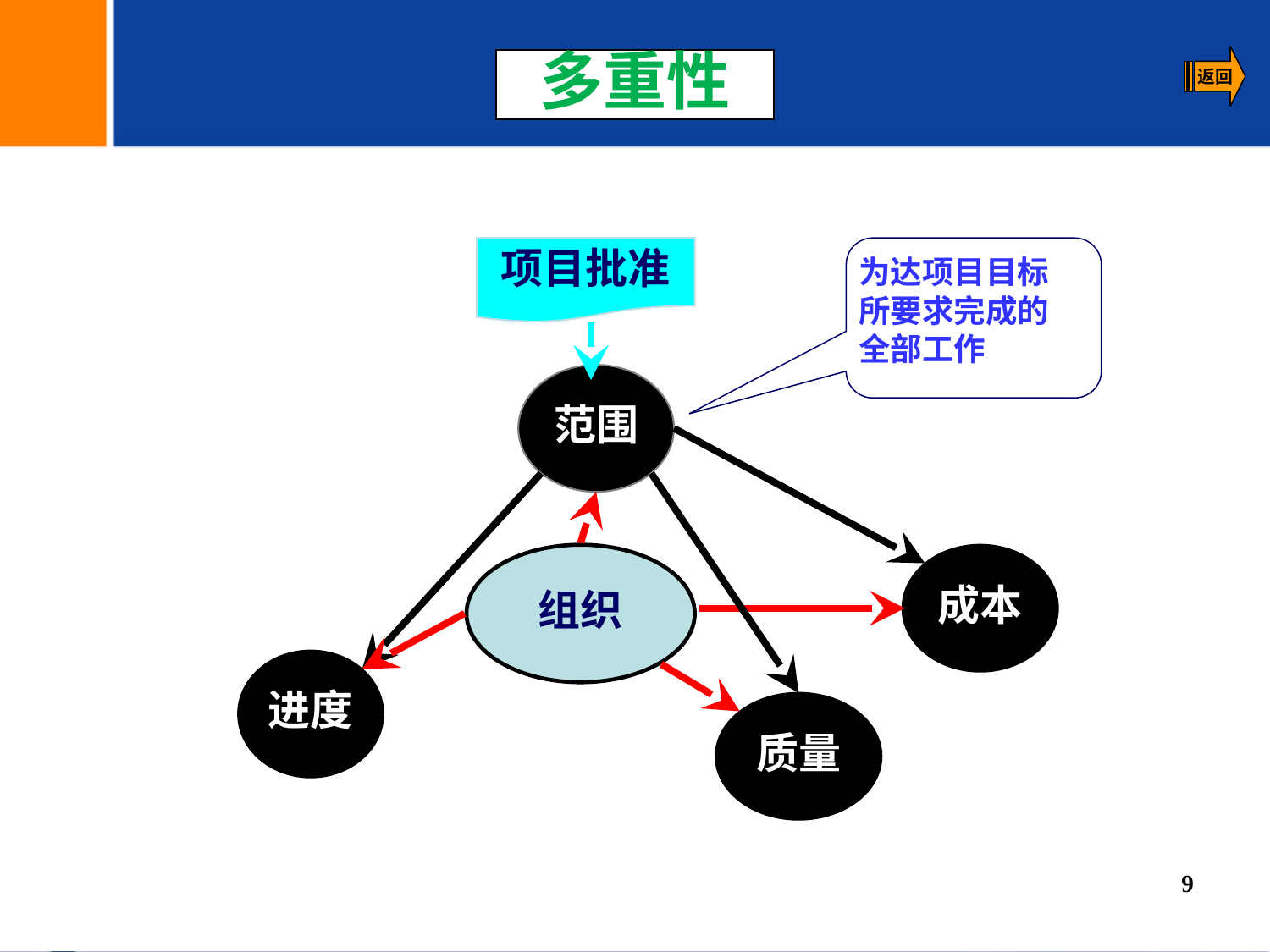

多重性
项目批准
范围
组织
成本
进度
质量

为达项目目标
所要求完成的
全部工作
9